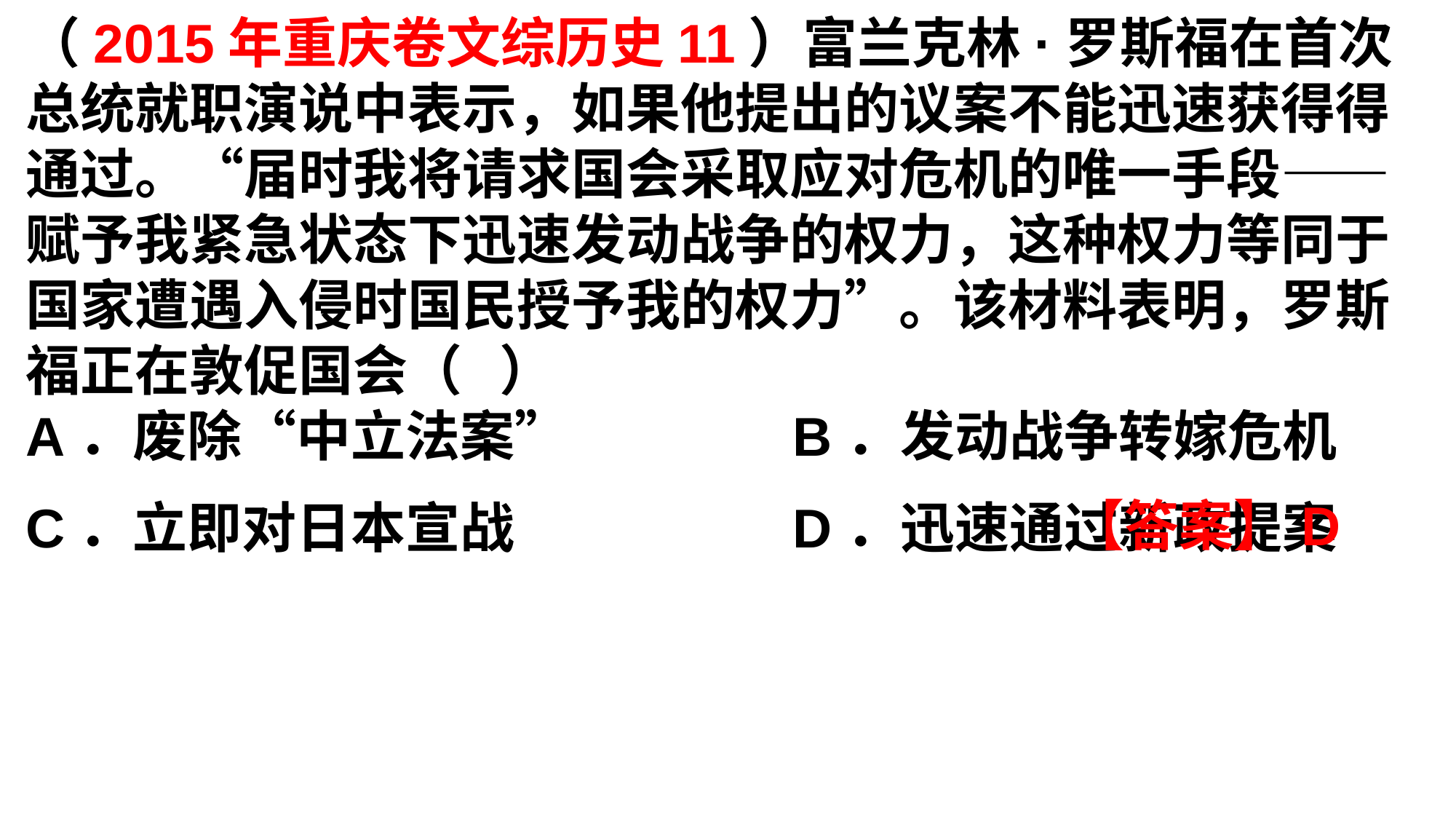

（2015年重庆卷文综历史11）富兰克林·罗斯福在首次总统就职演说中表示，如果他提出的议案不能迅速获得得通过。“届时我将请求国会采取应对危机的唯一手段——赋予我紧急状态下迅速发动战争的权力，这种权力等同于国家遭遇入侵时国民授予我的权力”。该材料表明，罗斯福正在敦促国会（   ）A．废除“中立法案”                 B．发动战争转嫁危机C．立即对日本宣战　                 D．迅速通过新政提案
【答案】D